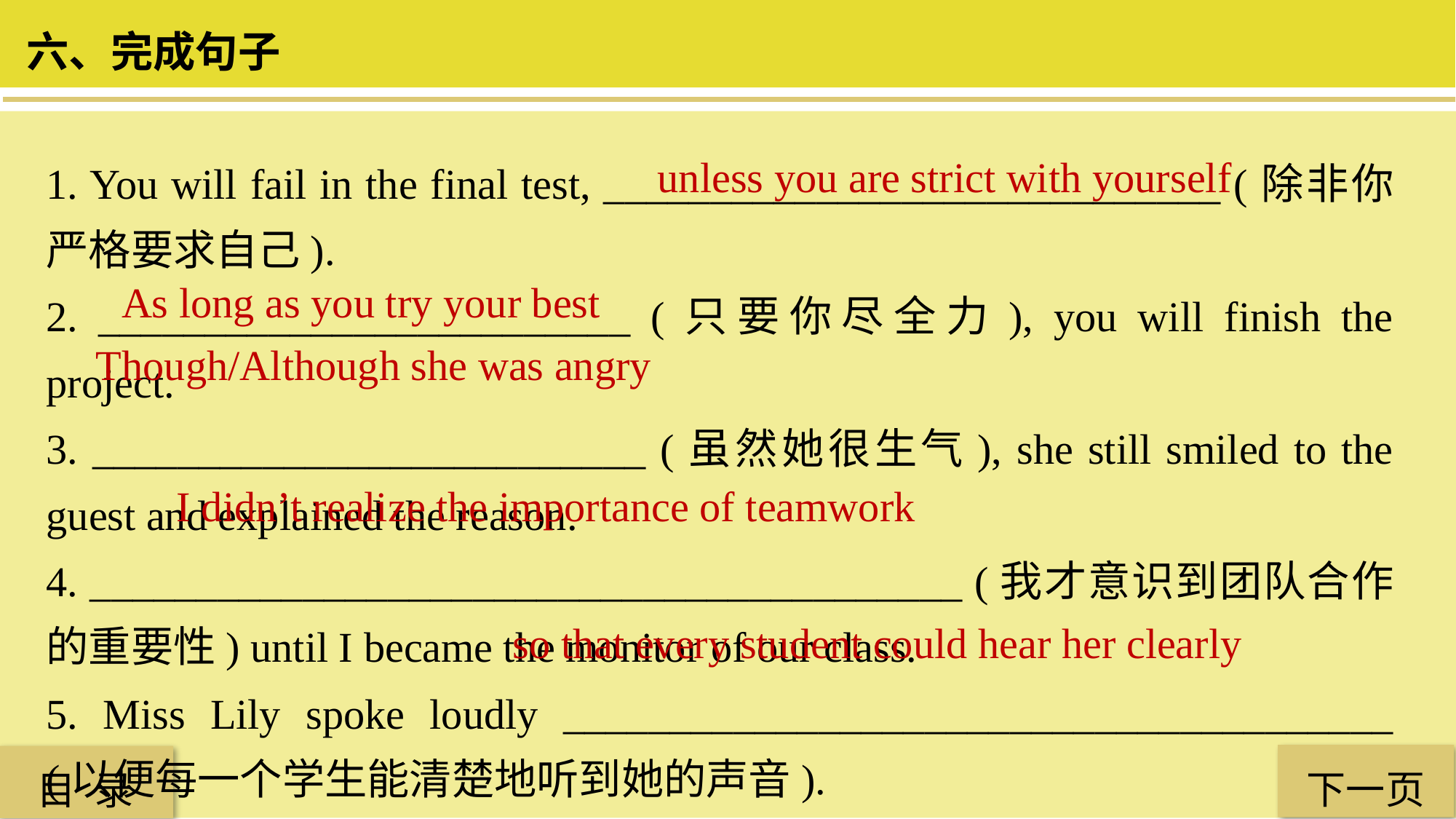

六、完成句子
1. You will fail in the final test, _____________________________ (除非你严格要求自己).
2. _________________________ (只要你尽全力), you will finish the project.
3. __________________________ (虽然她很生气), she still smiled to the guest and explained the reason.
4. _________________________________________ (我才意识到团队合作的重要性) until I became the monitor of our class.
5. Miss Lily spoke loudly _______________________________________ (以便每一个学生能清楚地听到她的声音).
unless you are strict with yourself
As long as you try your best
 Though/Although she was angry
I didn’t realize the importance of teamwork
so that every student could hear her clearly